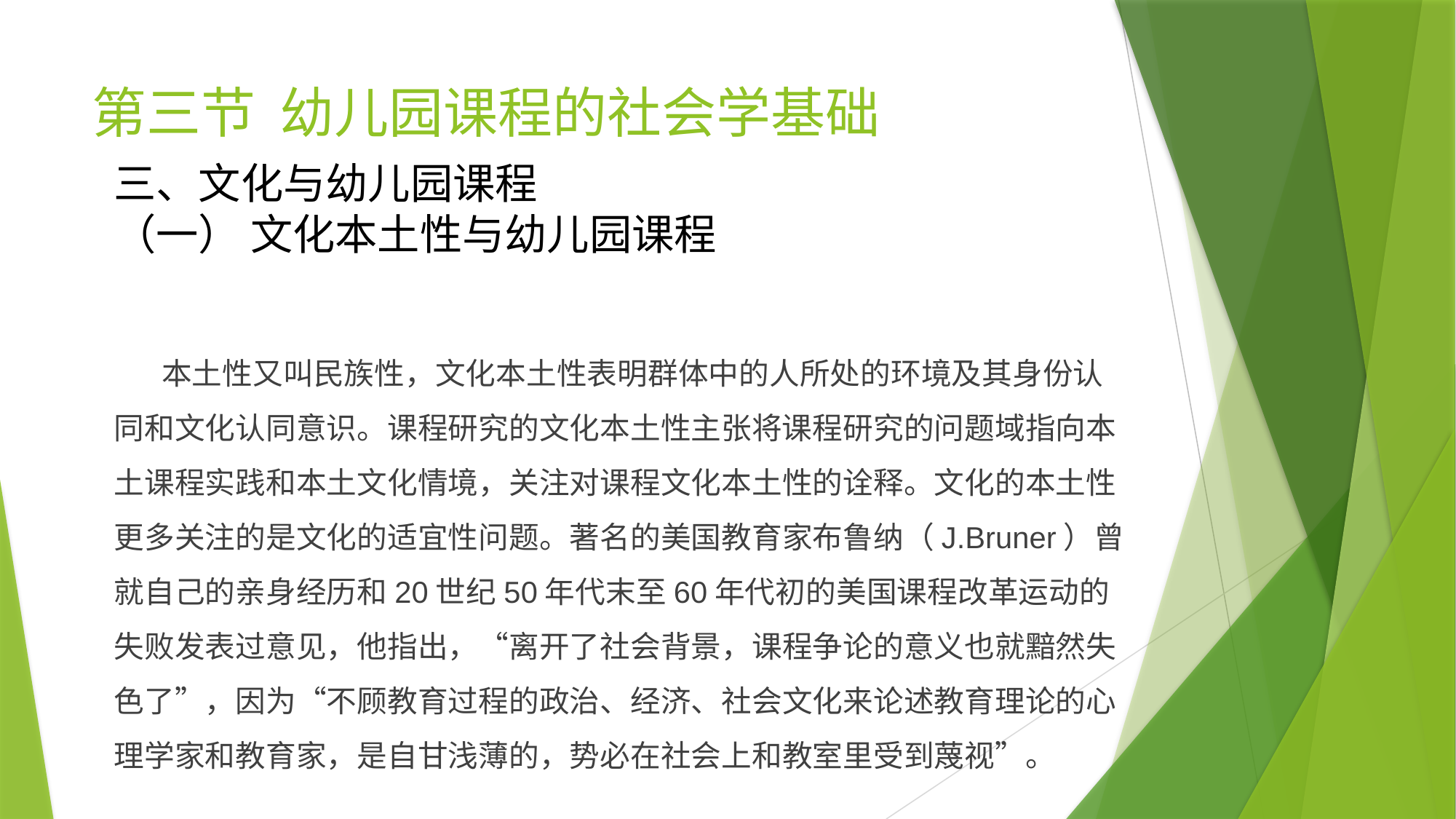

# 第三节  幼儿园课程的社会学基础
三、文化与幼儿园课程
（一） 文化本土性与幼儿园课程
      本土性又叫民族性，文化本土性表明群体中的人所处的环境及其身份认同和文化认同意识。课程研究的文化本土性主张将课程研究的问题域指向本土课程实践和本土文化情境，关注对课程文化本土性的诠释。文化的本土性更多关注的是文化的适宜性问题。著名的美国教育家布鲁纳（J.Bruner）曾就自己的亲身经历和20世纪50年代末至60年代初的美国课程改革运动的失败发表过意见，他指出，“离开了社会背景，课程争论的意义也就黯然失色了”，因为“不顾教育过程的政治、经济、社会文化来论述教育理论的心理学家和教育家，是自甘浅薄的，势必在社会上和教室里受到蔑视”。